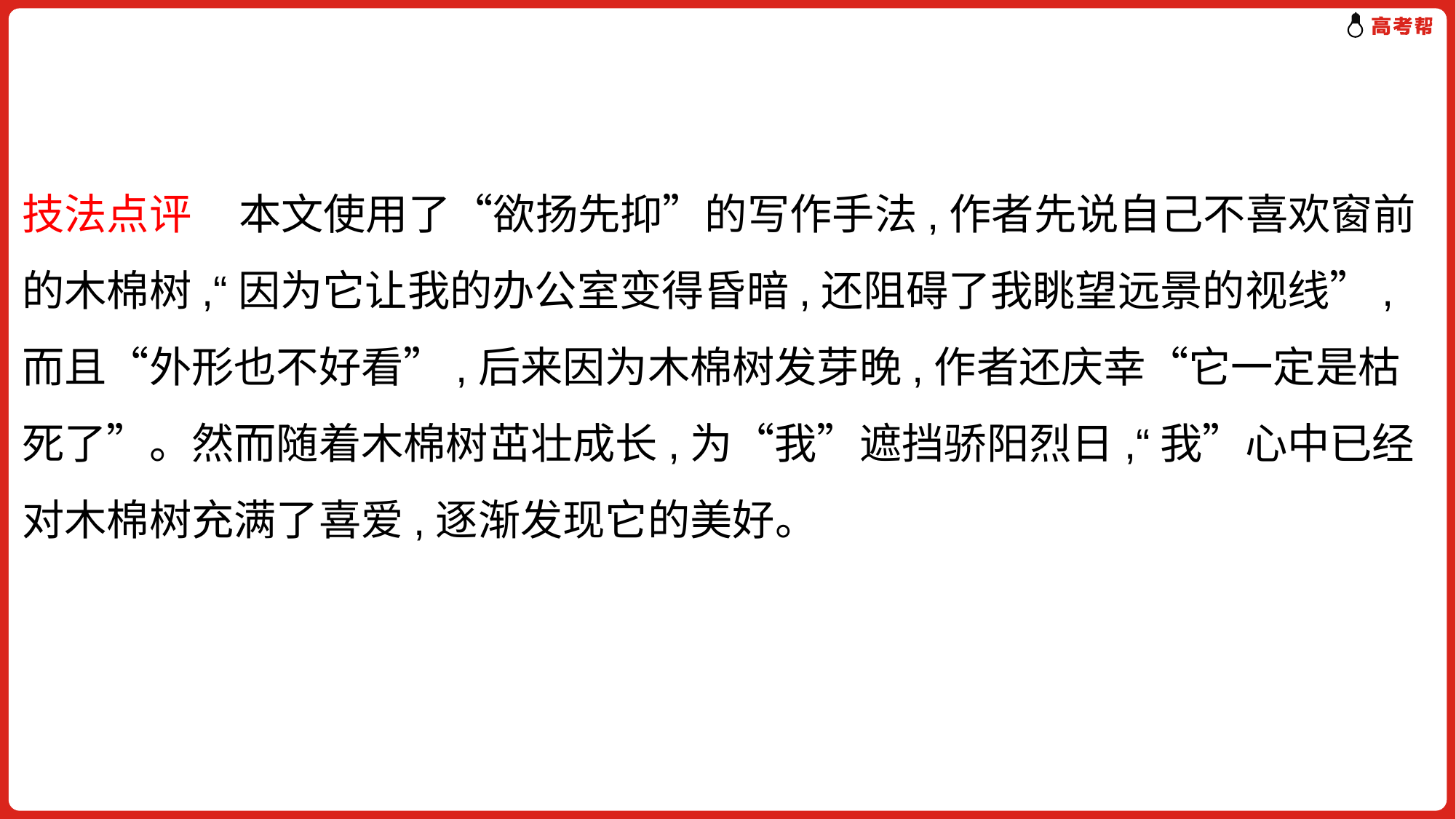

技法点评     本文使用了“欲扬先抑”的写作手法,作者先说自己不喜欢窗前的木棉树,“因为它让我的办公室变得昏暗,还阻碍了我眺望远景的视线”,而且“外形也不好看”,后来因为木棉树发芽晚,作者还庆幸“它一定是枯死了”。然而随着木棉树茁壮成长,为“我”遮挡骄阳烈日,“我”心中已经对木棉树充满了喜爱,逐渐发现它的美好。